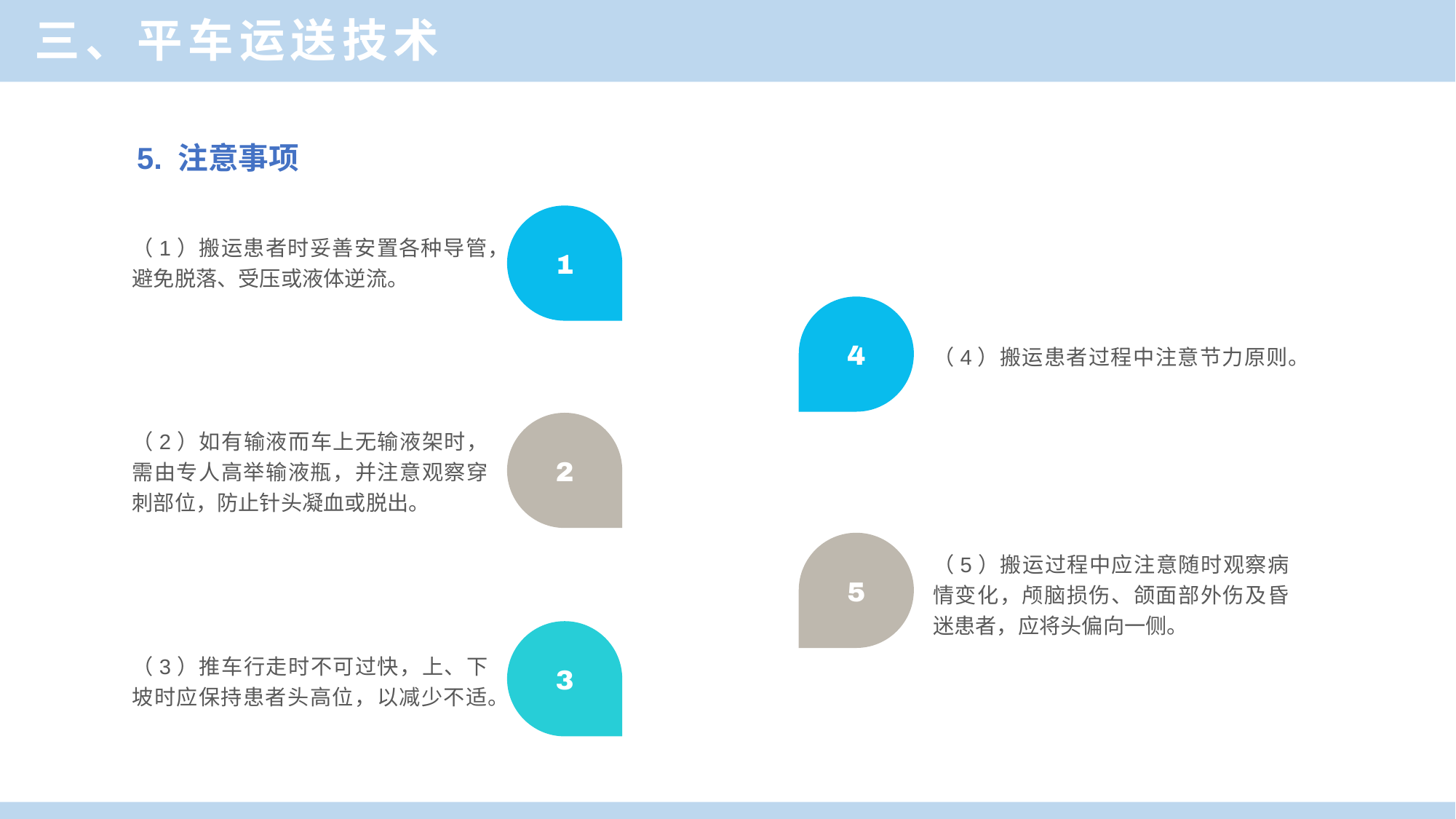

三、平车运送技术
5. 注意事项
（1）搬运患者时妥善安置各种导管，避免脱落、受压或液体逆流。
1
4
（4）搬运患者过程中注意节力原则。
（2）如有输液而车上无输液架时，需由专人高举输液瓶，并注意观察穿刺部位，防止针头凝血或脱出。
2
5
（5）搬运过程中应注意随时观察病情变化，颅脑损伤、颌面部外伤及昏迷患者，应将头偏向一侧。
3
（3）推车行走时不可过快，上、下坡时应保持患者头高位，以减少不适。